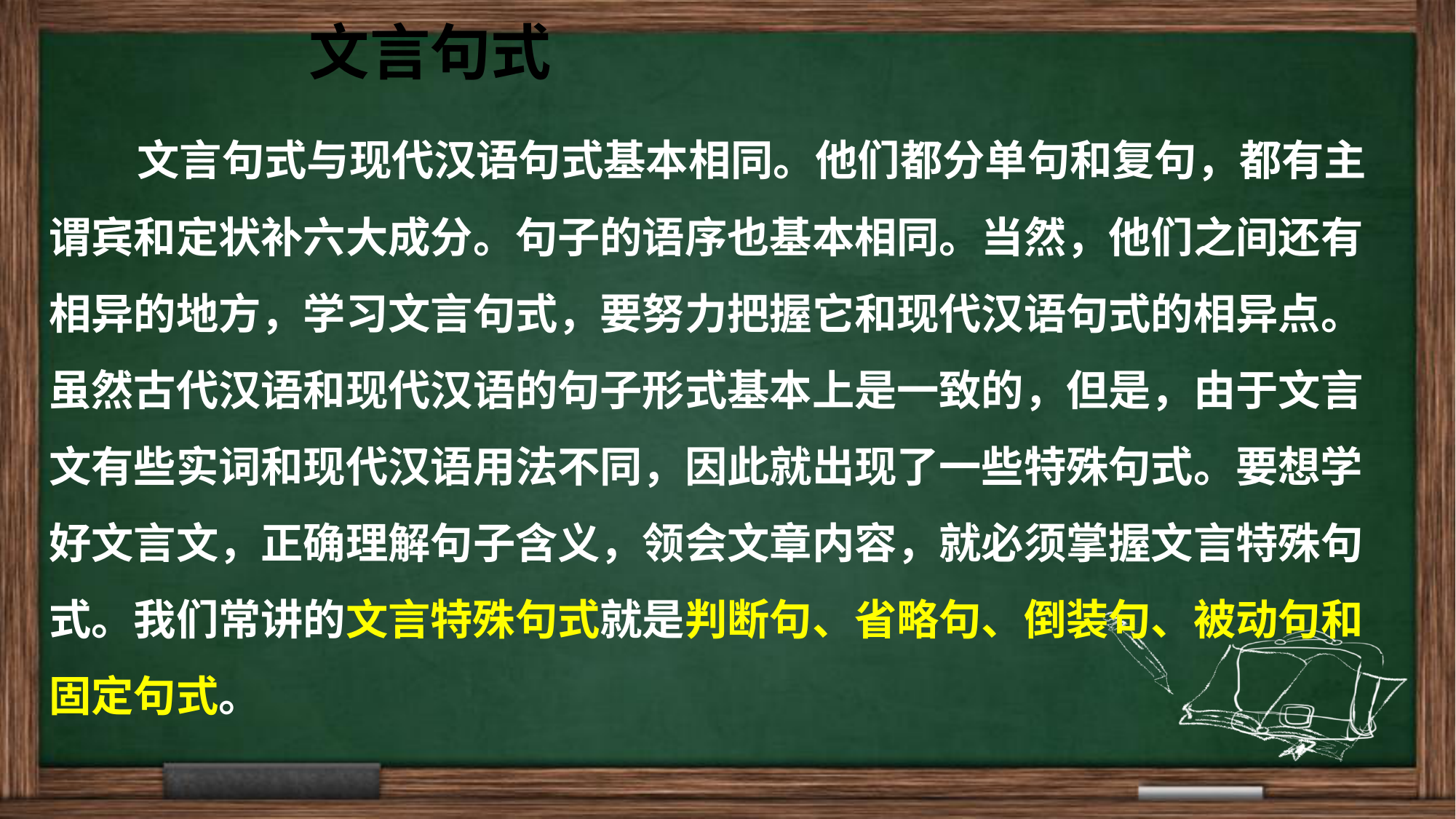

文言句式
       文言句式与现代汉语句式基本相同。他们都分单句和复句，都有主谓宾和定状补六大成分。句子的语序也基本相同。当然，他们之间还有相异的地方，学习文言句式，要努力把握它和现代汉语句式的相异点。虽然古代汉语和现代汉语的句子形式基本上是一致的，但是，由于文言文有些实词和现代汉语用法不同，因此就出现了一些特殊句式。要想学好文言文，正确理解句子含义，领会文章内容，就必须掌握文言特殊句式。我们常讲的文言特殊句式就是判断句、省略句、倒装句、被动句和固定句式。